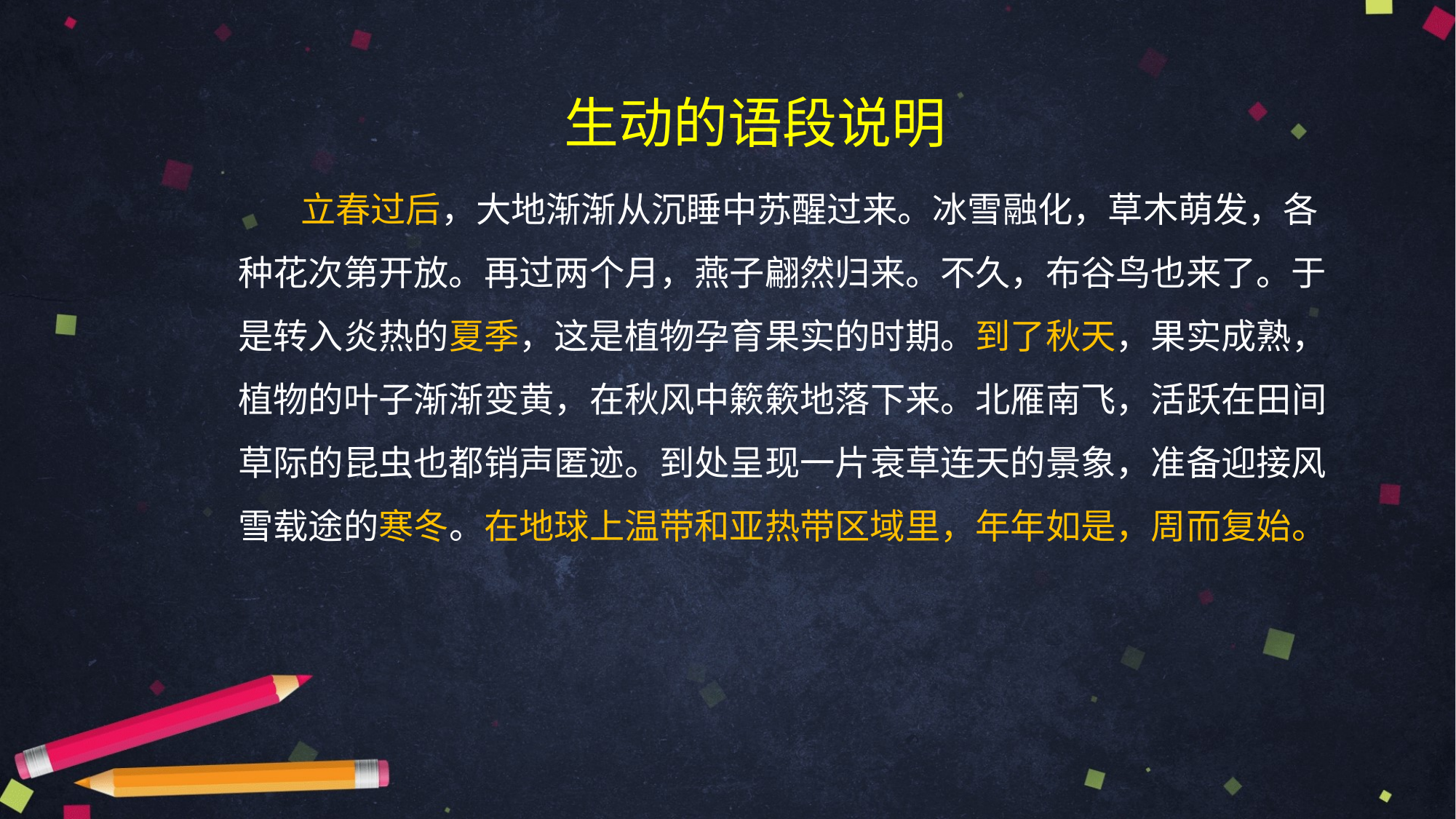

生动的语段说明
 立春过后，大地渐渐从沉睡中苏醒过来。冰雪融化，草木萌发，各种花次第开放。再过两个月，燕子翩然归来。不久，布谷鸟也来了。于是转入炎热的夏季，这是植物孕育果实的时期。到了秋天，果实成熟，植物的叶子渐渐变黄，在秋风中簌簌地落下来。北雁南飞，活跃在田间草际的昆虫也都销声匿迹。到处呈现一片衰草连天的景象，准备迎接风雪载途的寒冬。在地球上温带和亚热带区域里，年年如是，周而复始。